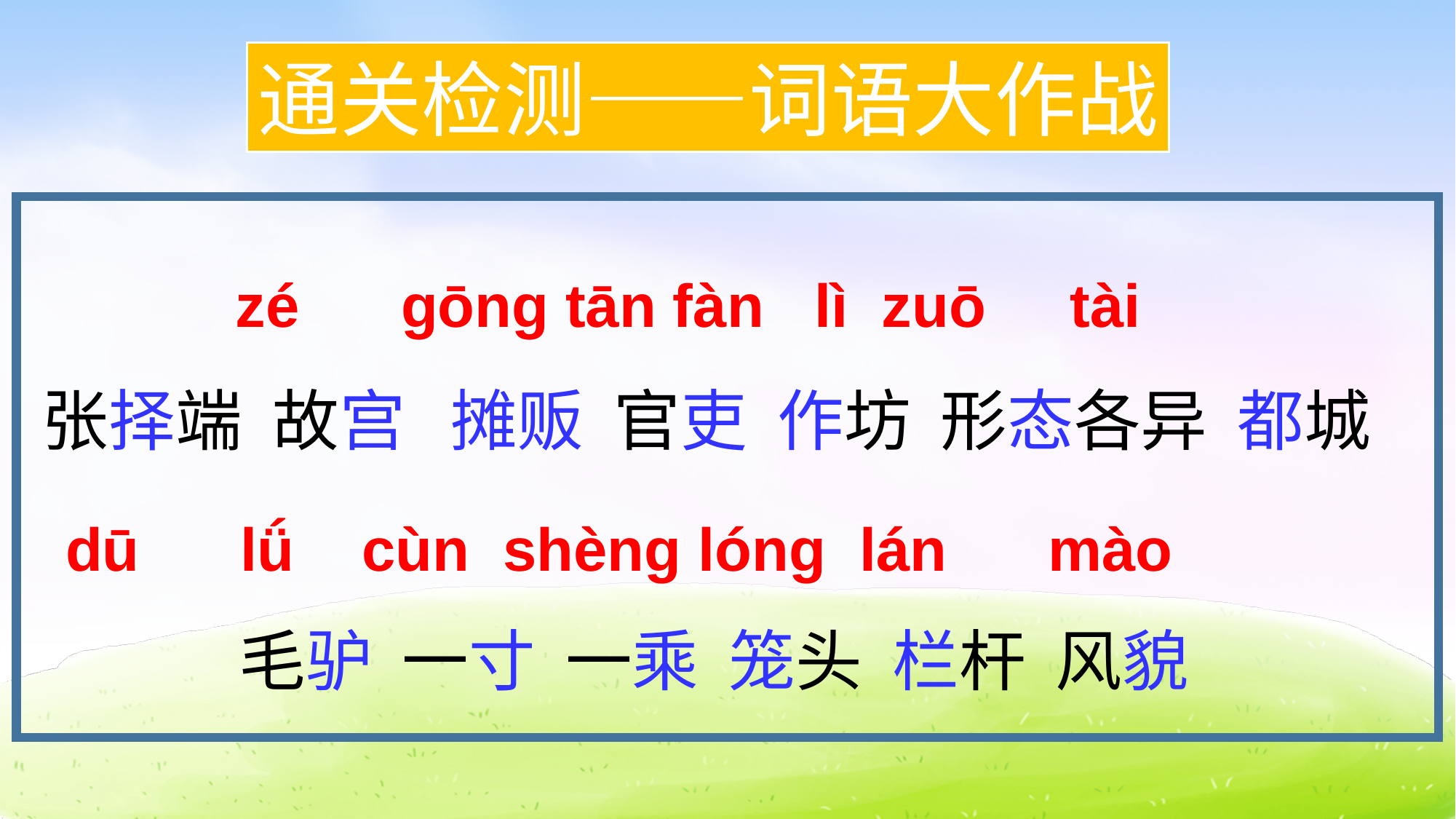

通关检测——词语大作战

张择端  故宫   摊贩  官吏  作坊  形态各异  都城  毛驴  一寸  一乘  笼头  栏杆  风貌
zé      gōng tān fàn   lì  zuō     tài
dū      lǘ    cùn  shèng lóng  lán      mào